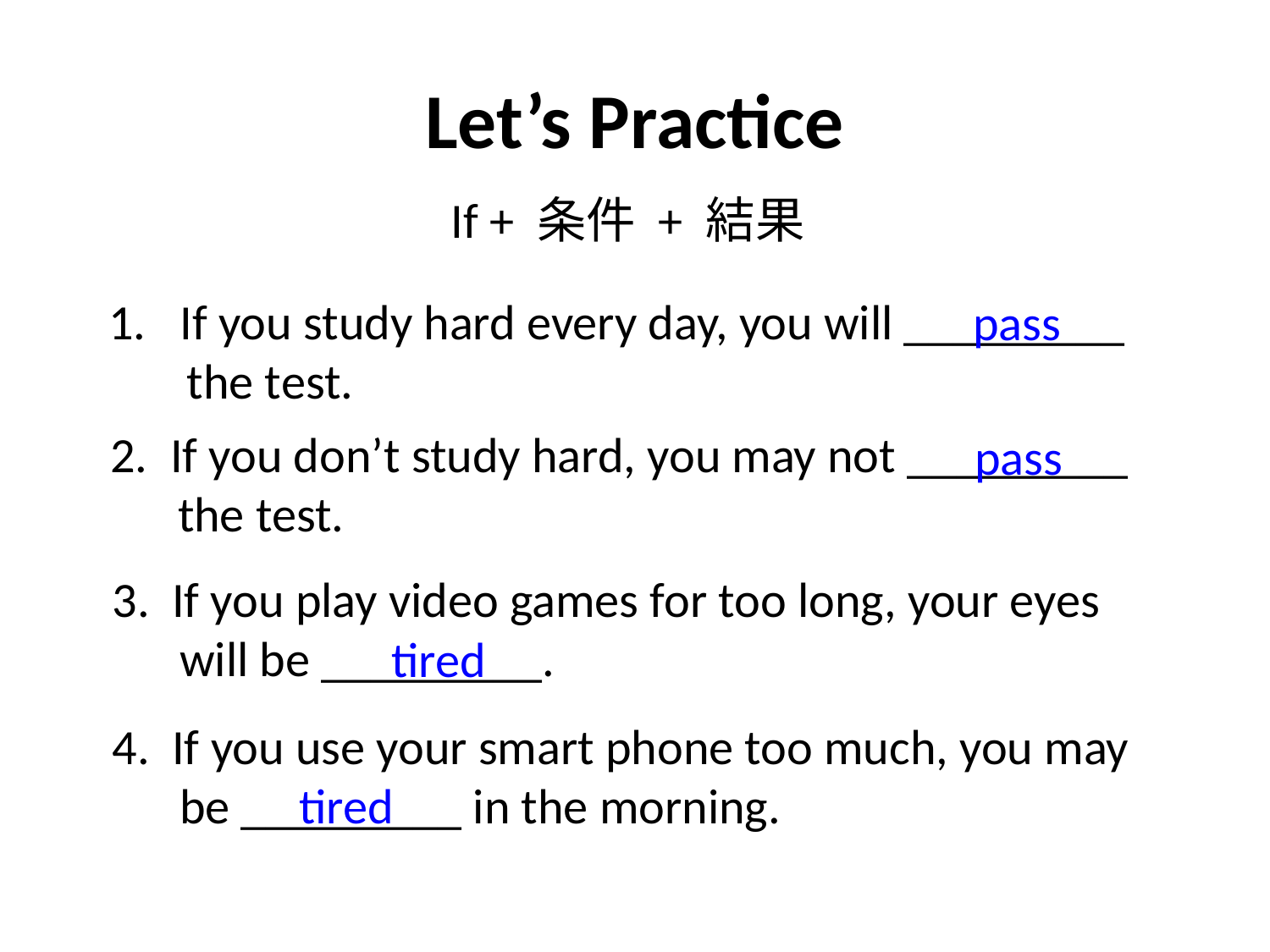

# Let’s Practice
If + 条件 + 結果
If you study hard every day, you will _________
       the test.
pass
2.  If you don’t study hard, you may not _________
      the test.
pass
3.  If you play video games for too long, your eyes
      will be _________.
tired
4.  If you use your smart phone too much, you may
      be _________ in the morning.
tired